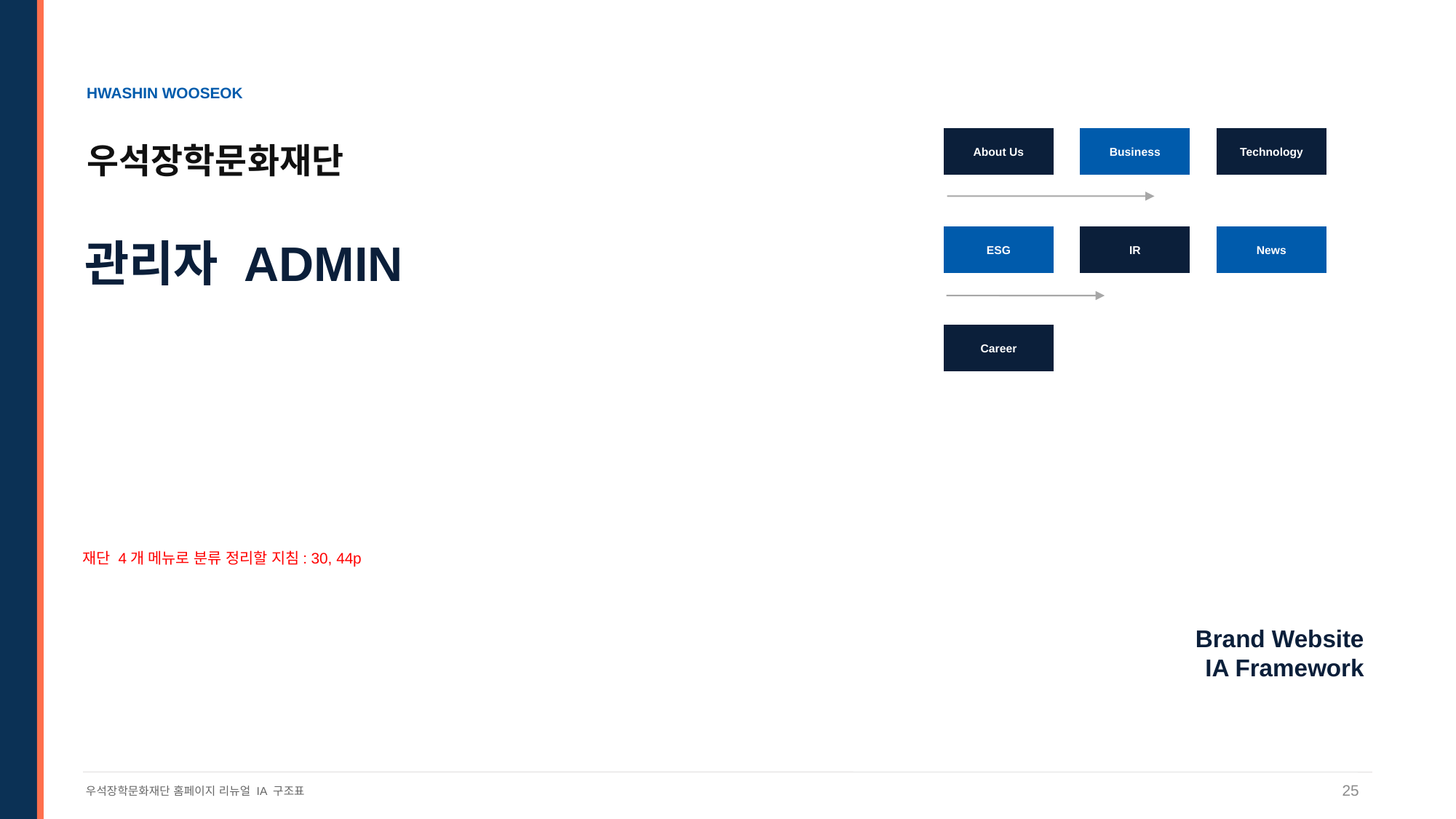

HWASHIN WOOSEOK
About Us
Business
Technology
우석장학문화재단

관리자 ADMIN
ESG
IR
News

Career
재단 4개 메뉴로 분류 정리할 지침: 30, 44p
Brand Website
IA Framework
25
우석장학문화재단 홈페이지 리뉴얼 IA 구조표